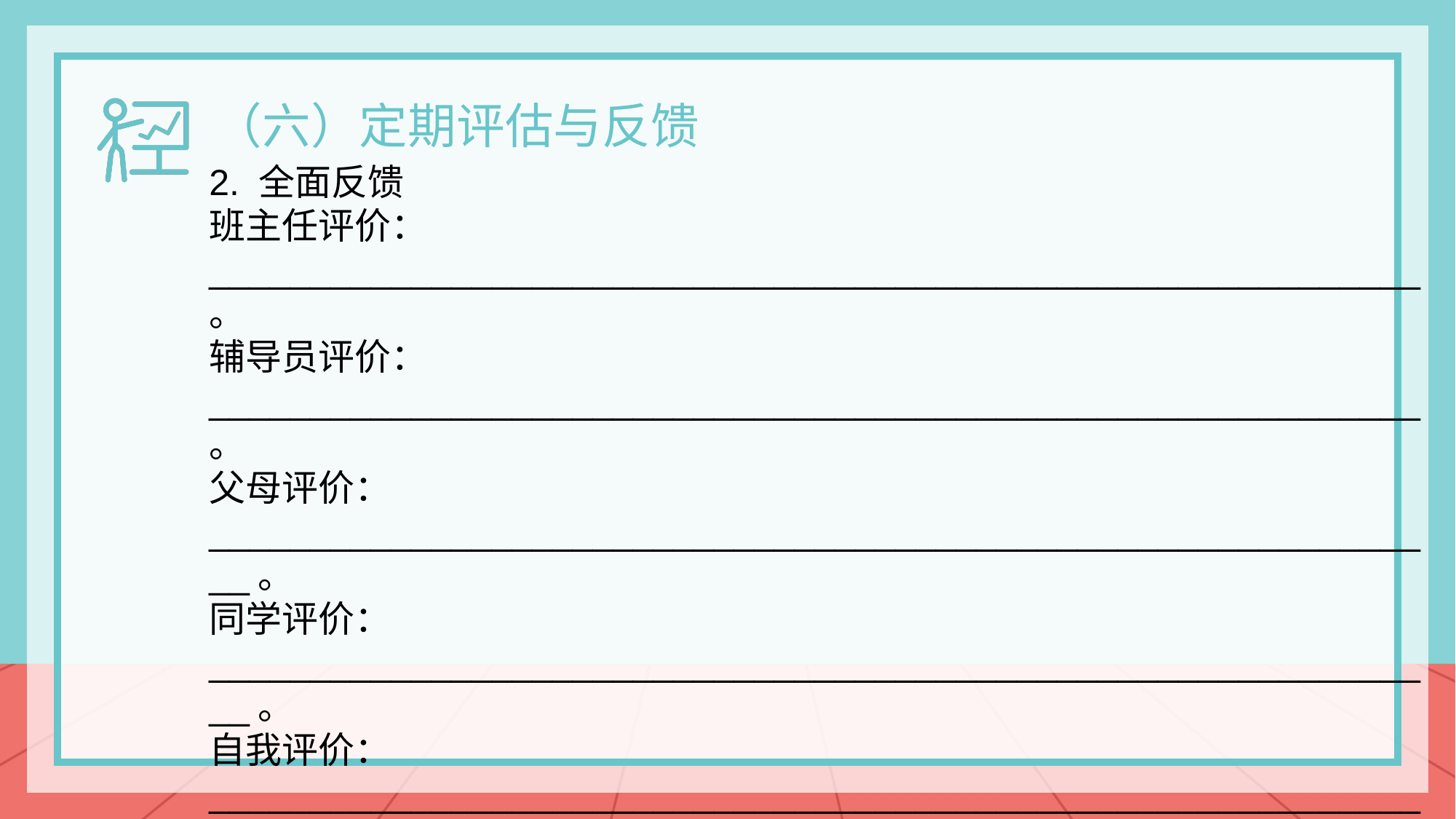

（六）定期评估与反馈
2. 全面反馈
班主任评价：____________________________________________________________。
辅导员评价：____________________________________________________________。
父母评价：______________________________________________________________。
同学评价：______________________________________________________________。
自我评价：______________________________________________________________。
3. 生涯规划方案修正
______________________________________________________________。